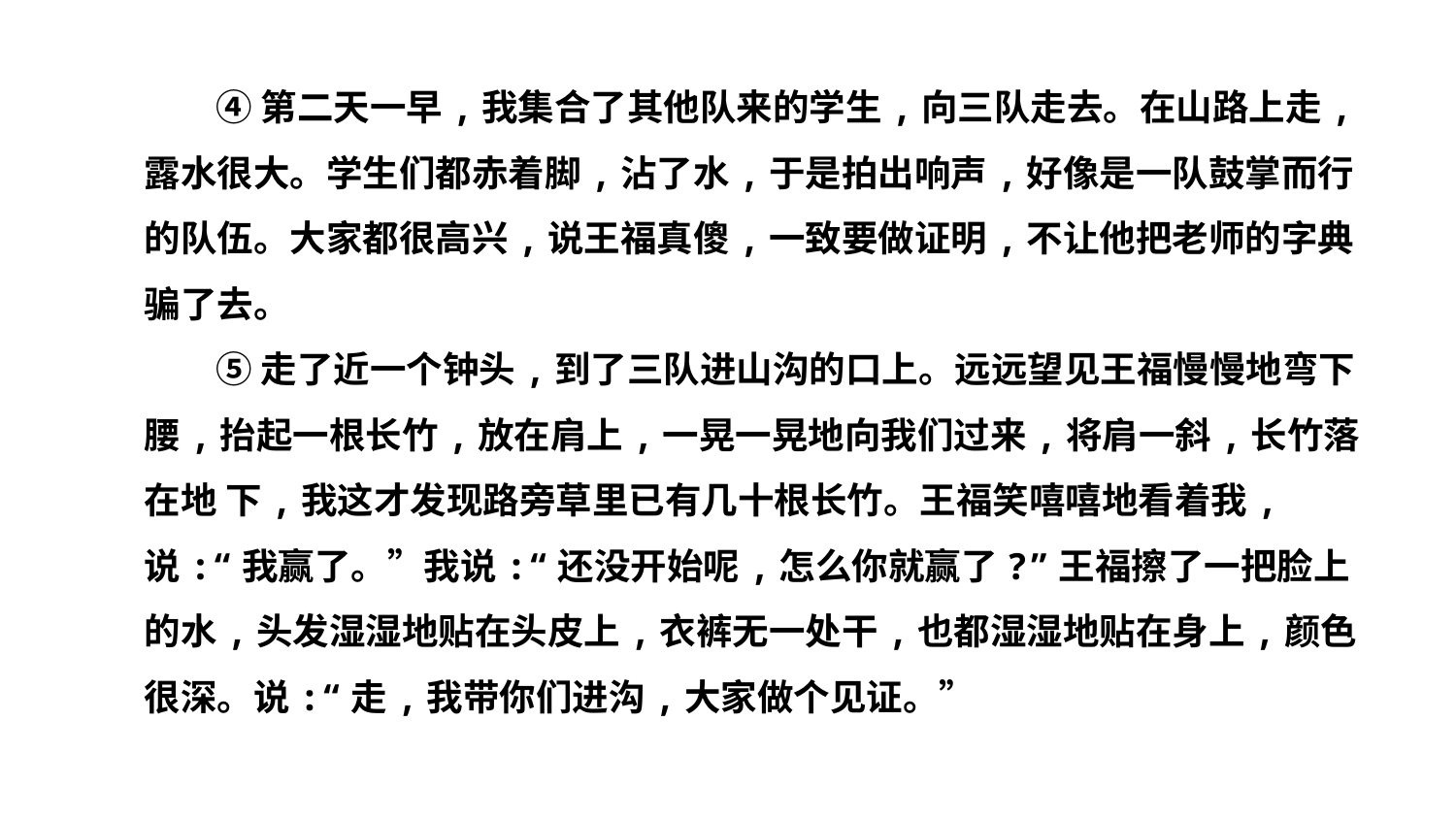

④第二天一早,我集合了其他队来的学生,向三队走去。在山路上走,露水很大。学生们都赤着脚,沾了水,于是拍出响声,好像是一队鼓掌而行的队伍。大家都很高兴,说王福真傻,一致要做证明,不让他把老师的字典骗了去。
⑤走了近一个钟头,到了三队进山沟的口上。远远望见王福慢慢地弯下 腰,抬起一根长竹,放在肩上,一晃一晃地向我们过来,将肩一斜,长竹落在地 下,我这才发现路旁草里已有几十根长竹。王福笑嘻嘻地看着我,说:“我赢了。”我说:“还没开始呢,怎么你就赢了?”王福擦了一把脸上的水,头发湿湿地贴在头皮上,衣裤无一处干,也都湿湿地贴在身上,颜色很深。说:“走,我带你们进沟,大家做个见证。”